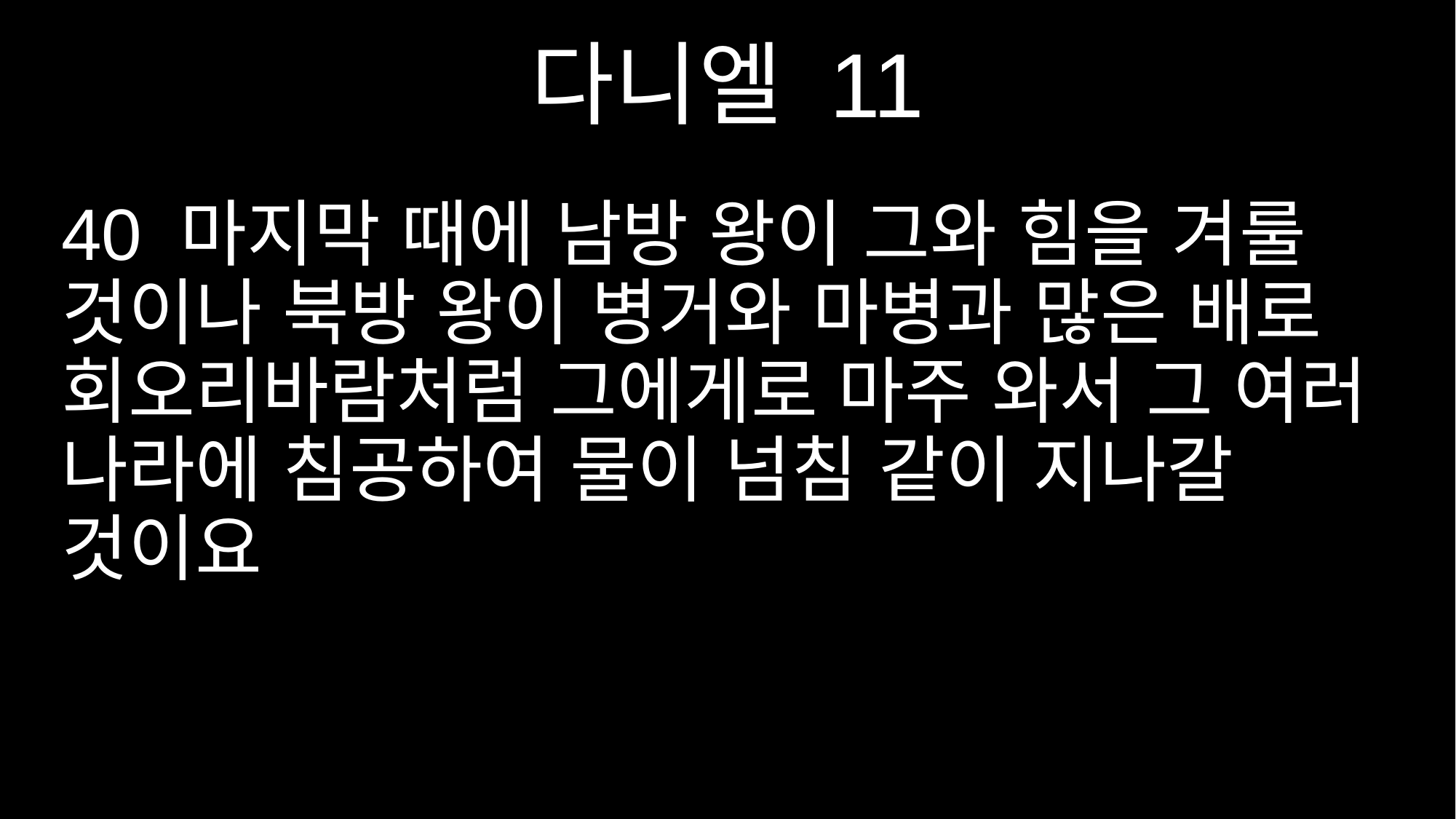

다니엘 11
40 마지막 때에 남방 왕이 그와 힘을 겨룰 것이나 북방 왕이 병거와 마병과 많은 배로 회오리바람처럼 그에게로 마주 와서 그 여러 나라에 침공하여 물이 넘침 같이 지나갈 것이요